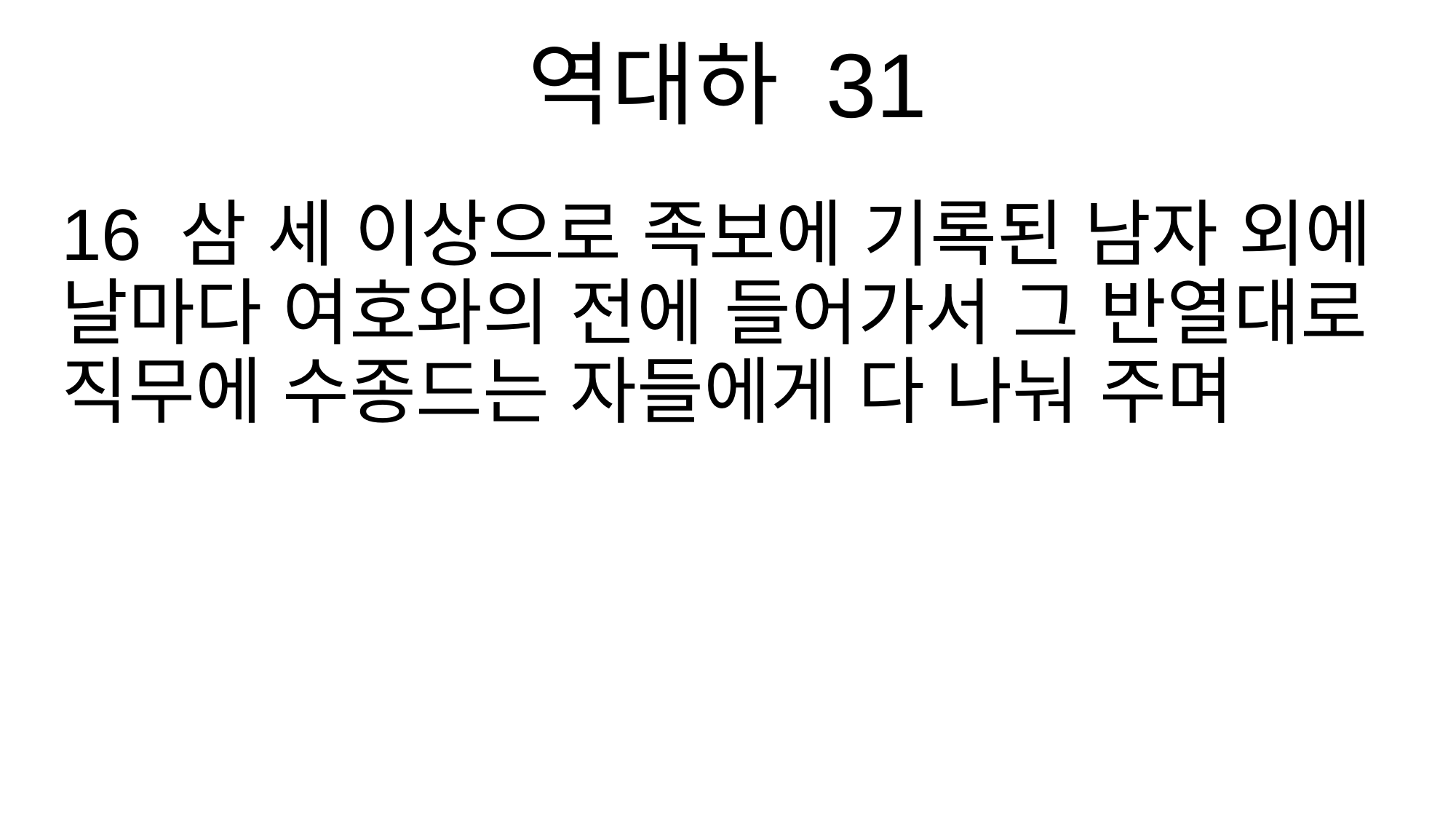

역대하 31
16 삼 세 이상으로 족보에 기록된 남자 외에 날마다 여호와의 전에 들어가서 그 반열대로 직무에 수종드는 자들에게 다 나눠 주며